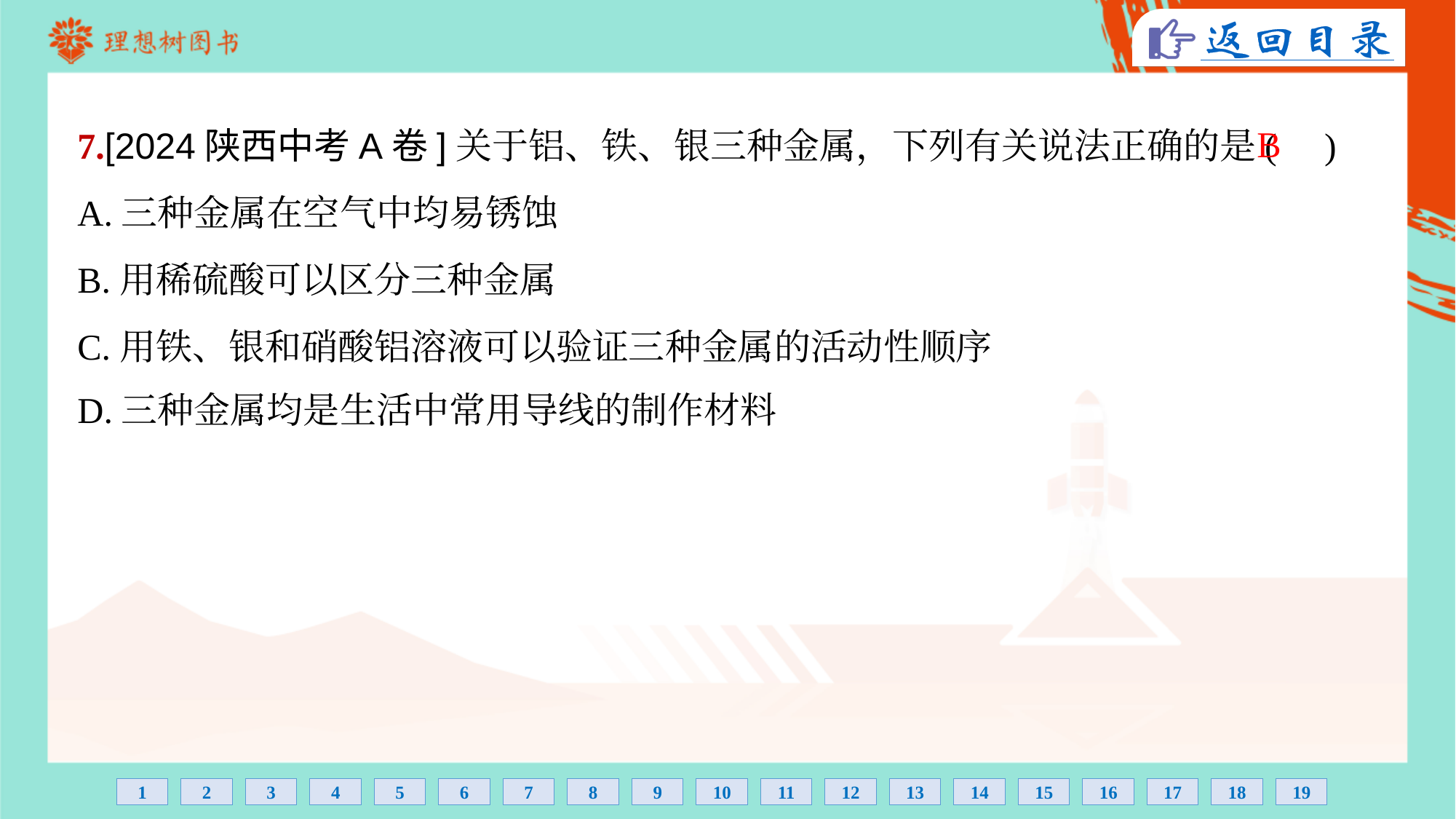

B
7.[2024陕西中考A卷]关于铝、铁、银三种金属，下列有关说法正确的是(     )
A.三种金属在空气中均易锈蚀
B.用稀硫酸可以区分三种金属
C.用铁、银和硝酸铝溶液可以验证三种金属的活动性顺序
D.三种金属均是生活中常用导线的制作材料